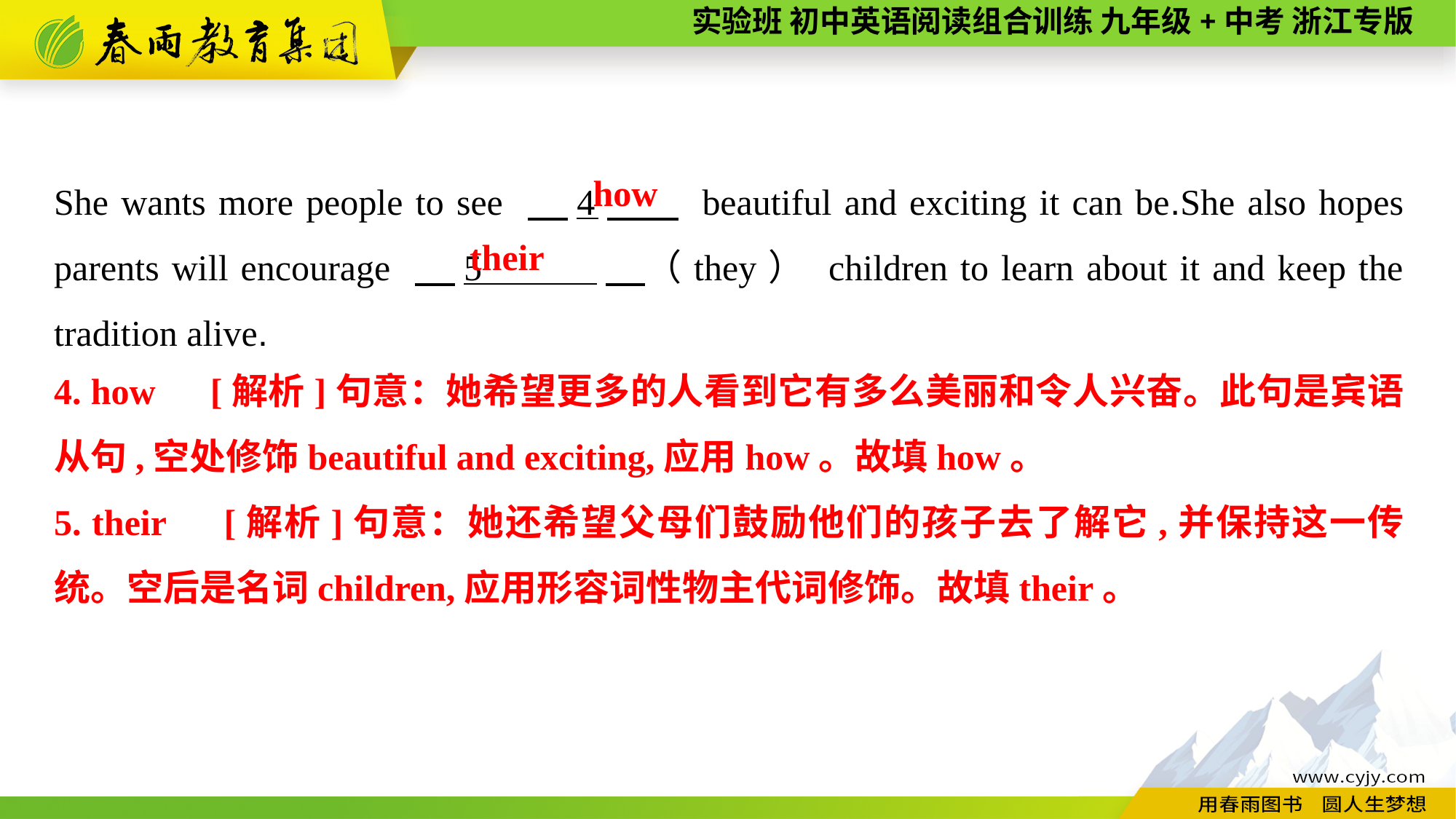

She wants more people to see 　4　    beautiful and exciting it can be.She also hopes parents will encourage 　5         　（they） children to learn about it and keep the tradition alive.
how
their
4. how　[解析]句意：她希望更多的人看到它有多么美丽和令人兴奋。此句是宾语从句,空处修饰beautiful and exciting,应用how。故填how。
5. their　[解析]句意：她还希望父母们鼓励他们的孩子去了解它,并保持这一传统。空后是名词children,应用形容词性物主代词修饰。故填their。